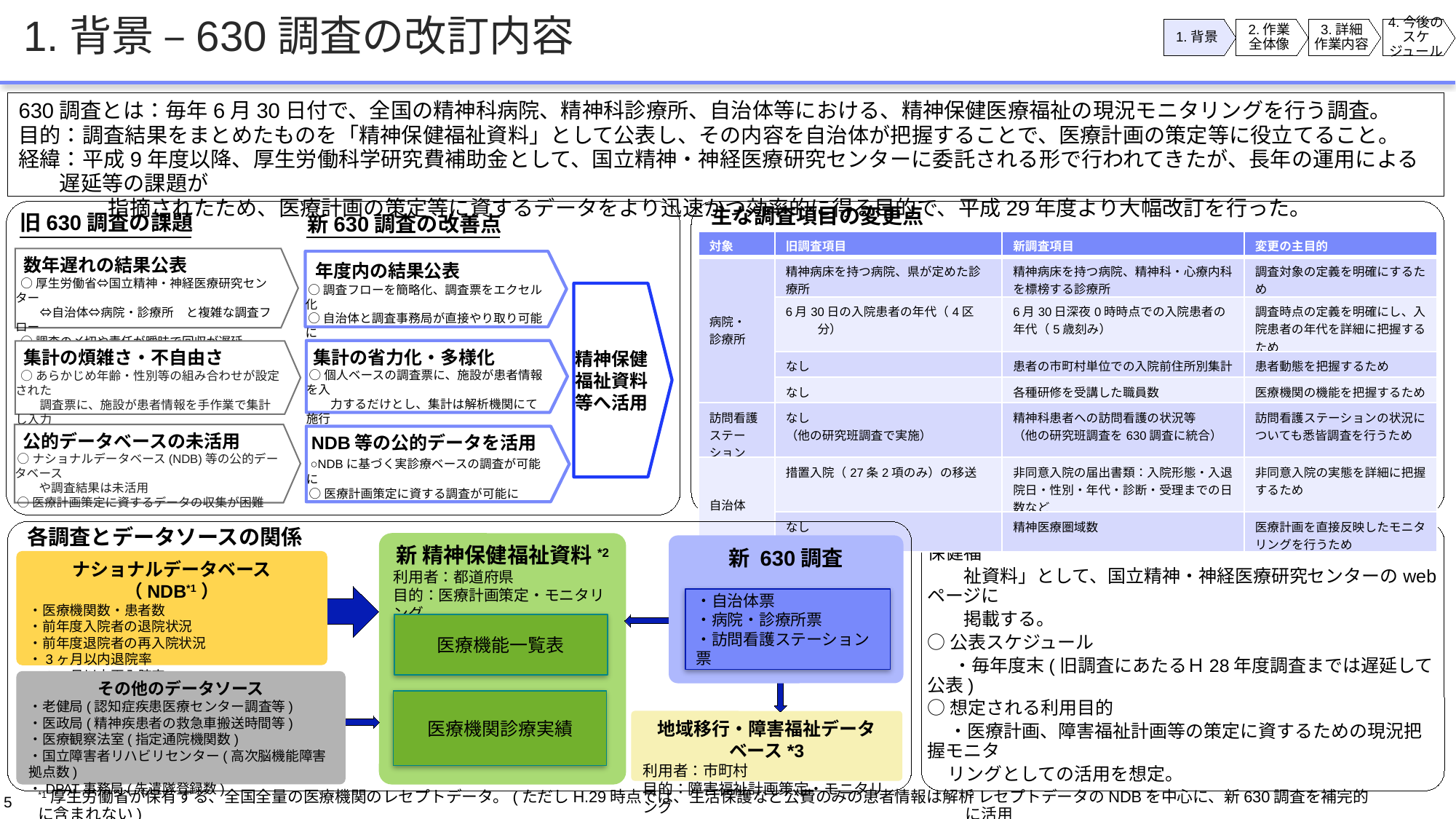

# 1.背景 –630調査の改訂内容
1.背景
2.作業
全体像
3.詳細
作業内容
4.今後の
スケジュール
630調査とは：毎年6月30日付で、全国の精神科病院、精神科診療所、自治体等における、精神保健医療福祉の現況モニタリングを行う調査。
目的：調査結果をまとめたものを「精神保健福祉資料」として公表し、その内容を自治体が把握することで、医療計画の策定等に役立てること。
経緯：平成9年度以降、厚生労働科学研究費補助金として、国立精神・神経医療研究センターに委託される形で行われてきたが、長年の運用による遅延等の課題が
　　　　 指摘されたため、医療計画の策定等に資するデータをより迅速かつ効率的に得る目的で、平成29年度より大幅改訂を行った。

旧630調査の課題
新630調査の改善点
主な調査項目の変更点

| 対象 | 旧調査項目 | 新調査項目 | 変更の主目的 |
| --- | --- | --- | --- |
| 病院・ 診療所 | 精神病床を持つ病院、県が定めた診療所 | 精神病床を持つ病院、精神科・心療内科を標榜する診療所 | 調査対象の定義を明確にするため |
|  | 6月30日の入院患者の年代（4区分） | 6月30日深夜0時時点での入院患者の年代（5歳刻み） | 調査時点の定義を明確にし、入院患者の年代を詳細に把握するため |
|  | なし | 患者の市町村単位での入院前住所別集計 | 患者動態を把握するため |
|  | なし | 各種研修を受講した職員数 | 医療機関の機能を把握するため |
| 訪問看護ステーション | なし （他の研究班調査で実施） | 精神科患者への訪問看護の状況等 （他の研究班調査を630調査に統合） | 訪問看護ステーションの状況についても悉皆調査を行うため |
| 自治体 | 措置入院（27条2項のみ）の移送 | 非同意入院の届出書類：入院形態・入退院日・性別・年代・診断・受理までの日数など | 非同意入院の実態を詳細に把握するため |
|  | なし | 精神医療圏域数 | 医療計画を直接反映したモニタリングを行うため |
 数年遅れの結果公表
  ○厚生労働省⇔国立精神・神経医療研究センター
　　⇔自治体⇔病院・診療所　と複雑な調査フロー
  ○調査の〆切や責任が曖昧で回収が遅延
 年度内の結果公表
 ○調査フローを簡略化、調査票をエクセル化
 ○自治体と調査事務局が直接やり取り可能に
精神保健福祉資料等へ活用
 集計の省力化・多様化
 ○個人ベースの調査票に、施設が患者情報を入
　　力するだけとし、集計は解析機関にて施行
 ○多様な組み合わせでのクロス集計が可能に
 集計の煩雑さ・不自由さ
  ○あらかじめ年齢・性別等の組み合わせが設定された
　　調査票に、施設が患者情報を手作業で集計し入力
  ○調査表以外のクロス集計は不可能

 公的データベースの未活用
 ○ナショナルデータベース(NDB)等の公的データベース
　　や調査結果は未活用
 ○医療計画策定に資するデータの収集が困難
 NDB等の公的データを活用
 ○NDBに基づく実診療ベースの調査が可能に
 ○医療計画策定に資する調査が可能に
各調査とデータソースの関係

新 精神保健福祉資料*2
利用者：都道府県
目的：医療計画策定・モニタリング
新 630調査
ナショナルデータベース（NDB*1）
・医療機関数・患者数
・前年度入院者の退院状況
・前年度退院者の再入院状況
・3ヶ月以内退院率
・3ヶ月以内再入院率

・自治体票
・病院・診療所票
・訪問看護ステーション票
医療機能一覧表

その他のデータソース
・老健局(認知症疾患医療センター調査等)
・医政局(精神疾患者の救急車搬送時間等)
・医療観察法室(指定通院機関数)
・国立障害者リハビリセンター(高次脳機能障害拠点数)
・DPAT事務局(先遣隊登録数)

医療機関診療実績
地域移行・障害福祉データベース*3
利用者：市町村
目的：障害福祉計画策定・モニタリング

○公表方法
　 ・NDB等のデータソースと合わせ作成した総合的な「精神保健福
　　祉資料」として、国立精神・神経医療研究センターのwebページに
　　掲載する。
○公表スケジュール
 　・毎年度末(旧調査にあたるＨ28年度調査までは遅延して公表)
○想定される利用目的
　 ・医療計画、障害福祉計画等の策定に資するための現況把握モニタ
    リングとしての活用を想定。
調査結果の公表について
*1厚生労働省が保有する、全国全量の医療機関のレセプトデータ。(ただしH.29時点では、生活保護など公費のみの患者情報は解析に含まれない)
*2レセプトデータのNDBを中心に、新630調査を補完的に活用